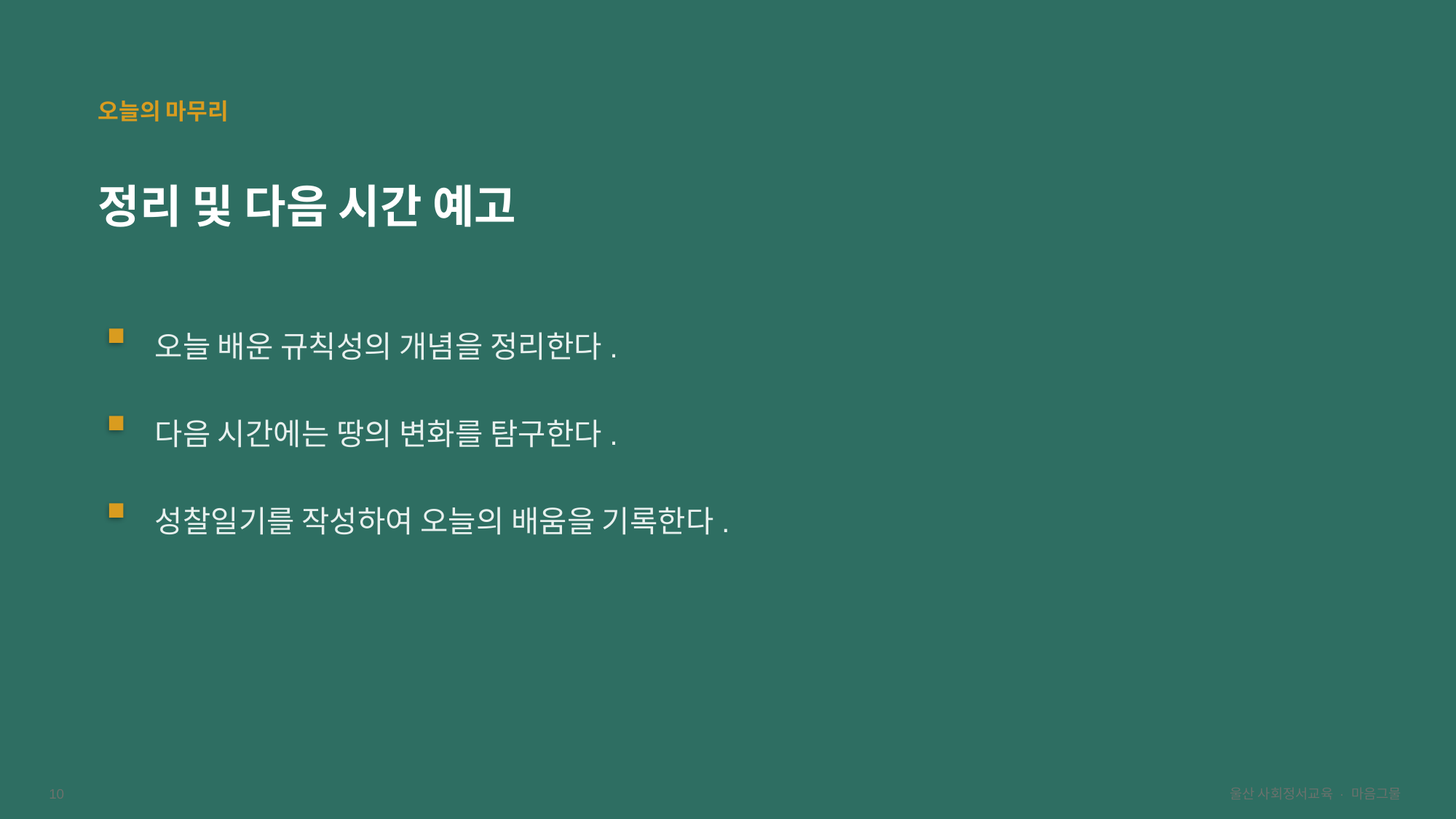

오늘의 마무리
정리 및 다음 시간 예고
오늘 배운 규칙성의 개념을 정리한다.

다음 시간에는 땅의 변화를 탐구한다.

성찰일기를 작성하여 오늘의 배움을 기록한다.

10
울산 사회정서교육 · 마음그물